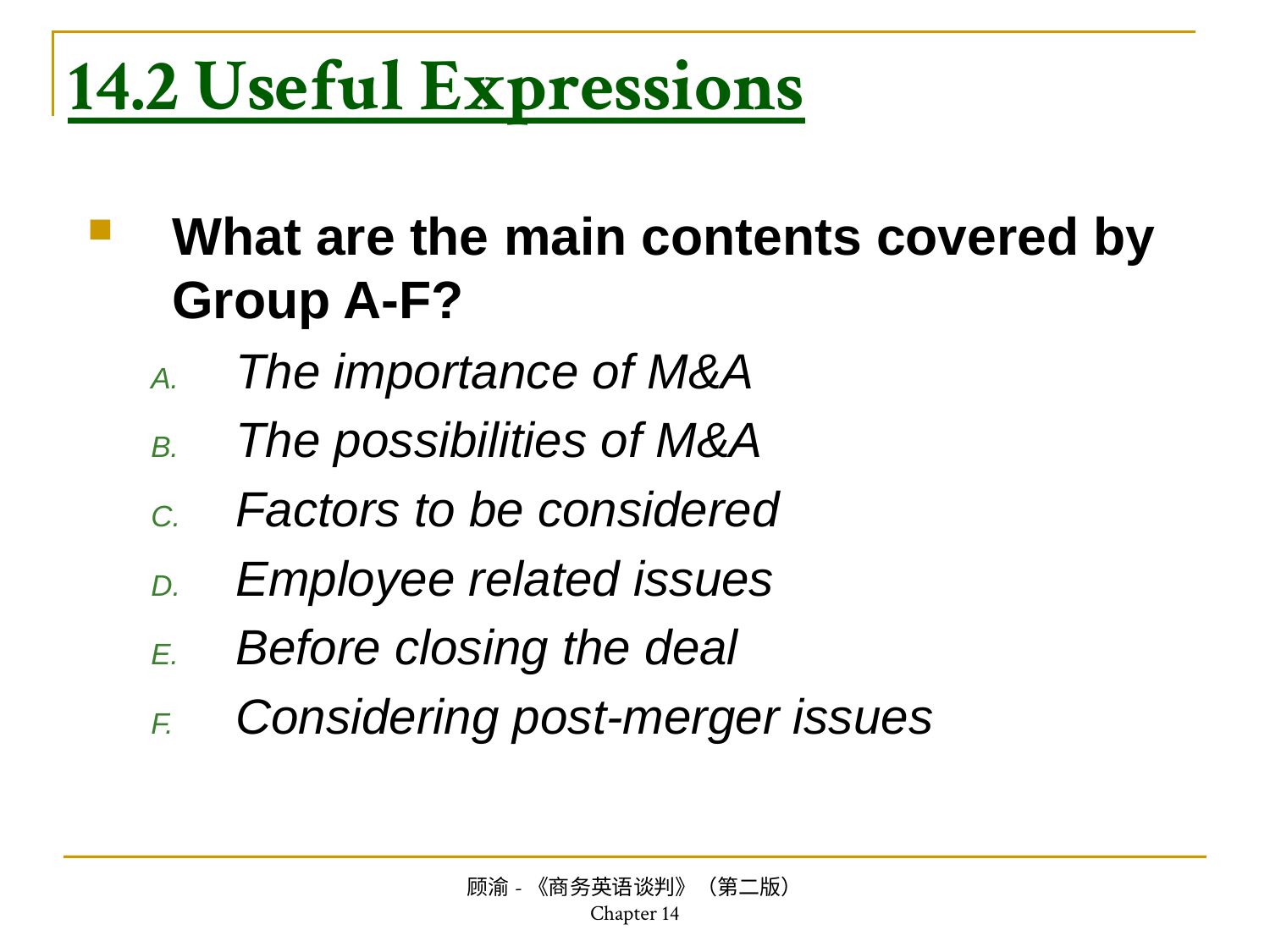

# 14.2 Useful Expressions
What are the main contents covered by Group A-F?
The importance of M&A
The possibilities of M&A
Factors to be considered
Employee related issues
Before closing the deal
Considering post-merger issues

16
顾渝-《商务英语谈判》（第二版） Chapter 14